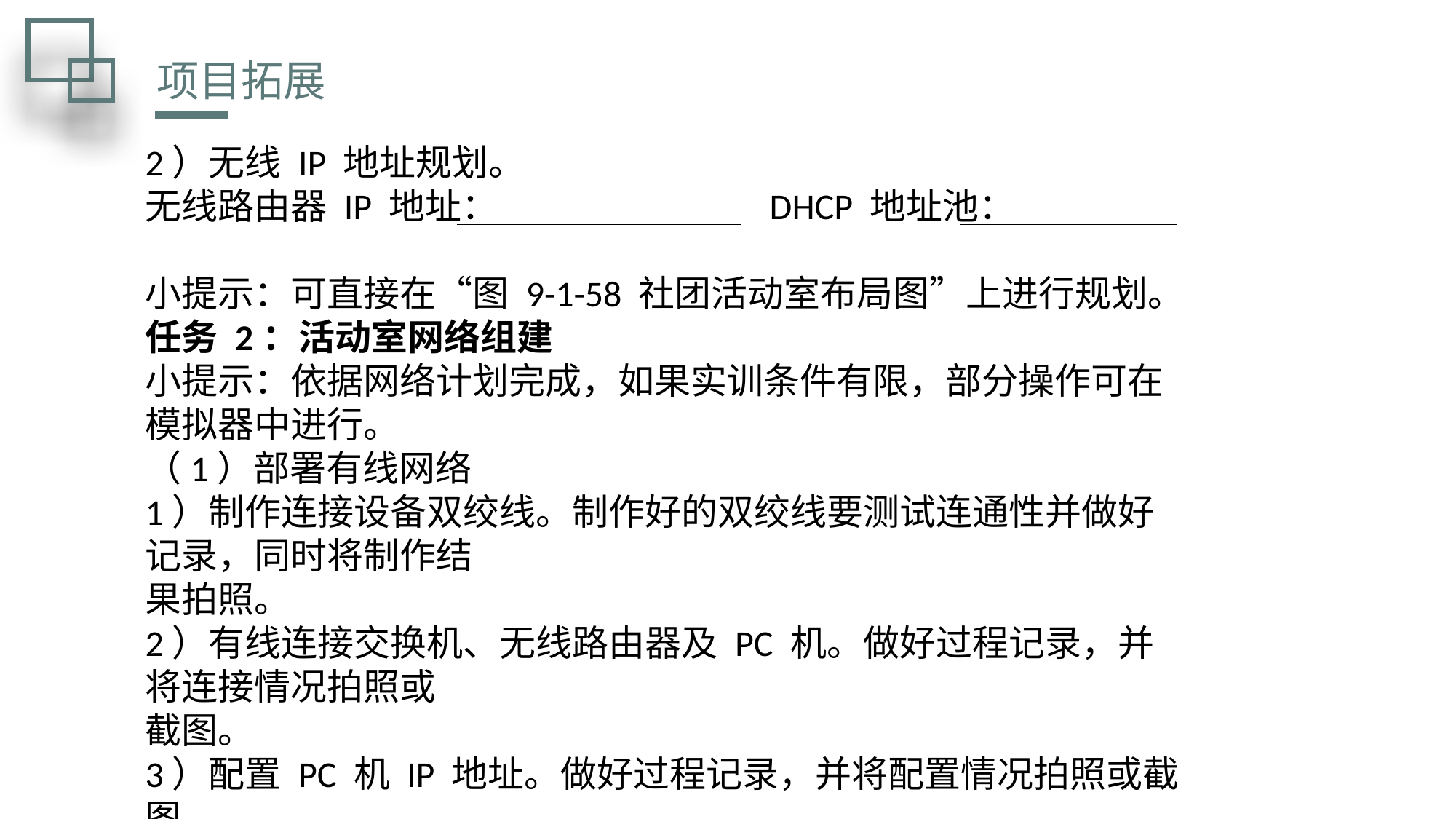

项目拓展

2）无线 IP 地址规划。
无线路由器 IP 地址：　　　　　　　 DHCP 地址池：
小提示：可直接在“图 9-1-58 社团活动室布局图”上进行规划。
任务 2：活动室网络组建
小提示：依据网络计划完成，如果实训条件有限，部分操作可在模拟器中进行。
（1）部署有线网络
1）制作连接设备双绞线。制作好的双绞线要测试连通性并做好记录，同时将制作结
果拍照。
2）有线连接交换机、无线路由器及 PC 机。做好过程记录，并将连接情况拍照或
截图。
3）配置 PC 机 IP 地址。做好过程记录，并将配置情况拍照或截图。